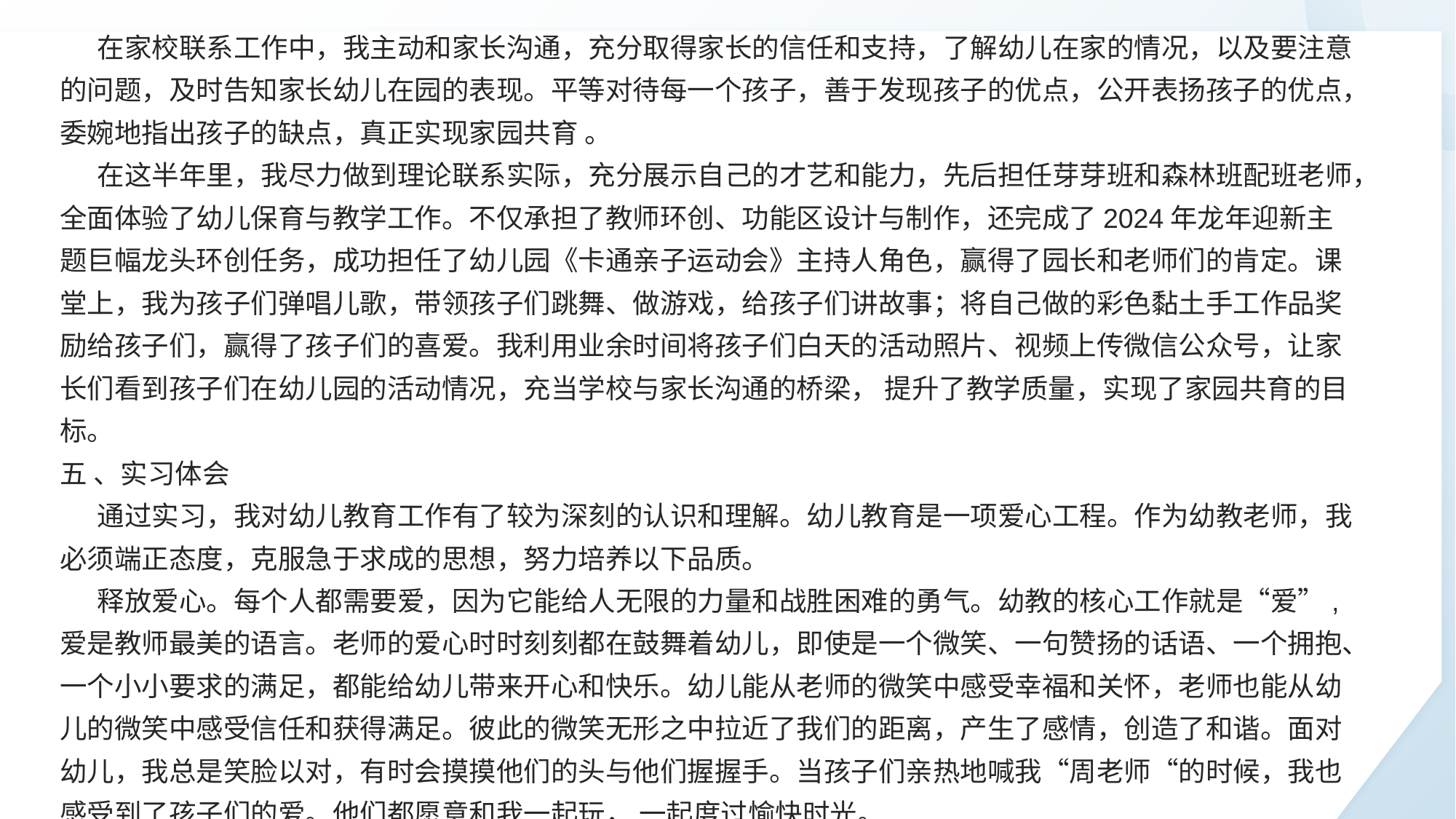

在家校联系工作中，我主动和家长沟通，充分取得家长的信任和支持，了解幼儿在家的情况，以及要注意的问题，及时告知家长幼儿在园的表现。平等对待每一个孩子，善于发现孩子的优点，公开表扬孩子的优点，委婉地指出孩子的缺点，真正实现家园共育 。
     在这半年里，我尽力做到理论联系实际，充分展示自己的才艺和能力，先后担任芽芽班和森林班配班老师，全面体验了幼儿保育与教学工作。不仅承担了教师环创、功能区设计与制作，还完成了2024年龙年迎新主题巨幅龙头环创任务，成功担任了幼儿园《卡通亲子运动会》主持人角色，赢得了园长和老师们的肯定。课堂上，我为孩子们弹唱儿歌，带领孩子们跳舞、做游戏，给孩子们讲故事；将自己做的彩色黏土手工作品奖励给孩子们，赢得了孩子们的喜爱。我利用业余时间将孩子们白天的活动照片、视频上传微信公众号，让家长们看到孩子们在幼儿园的活动情况，充当学校与家长沟通的桥梁， 提升了教学质量，实现了家园共育的目标。
五 、实习体会
     通过实习，我对幼儿教育工作有了较为深刻的认识和理解。幼儿教育是一项爱心工程。作为幼教老师，我必须端正态度，克服急于求成的思想，努力培养以下品质。
     释放爱心。每个人都需要爱，因为它能给人无限的力量和战胜困难的勇气。幼教的核心工作就是“爱”,爱是教师最美的语言。老师的爱心时时刻刻都在鼓舞着幼儿，即使是一个微笑、一句赞扬的话语、一个拥抱、一个小小要求的满足，都能给幼儿带来开心和快乐。幼儿能从老师的微笑中感受幸福和关怀，老师也能从幼儿的微笑中感受信任和获得满足。彼此的微笑无形之中拉近了我们的距离，产生了感情，创造了和谐。面对幼儿，我总是笑脸以对，有时会摸摸他们的头与他们握握手。当孩子们亲热地喊我“周老师“的时候，我也感受到了孩子们的爱。他们都愿意和我一起玩， 一起度过愉快时光。